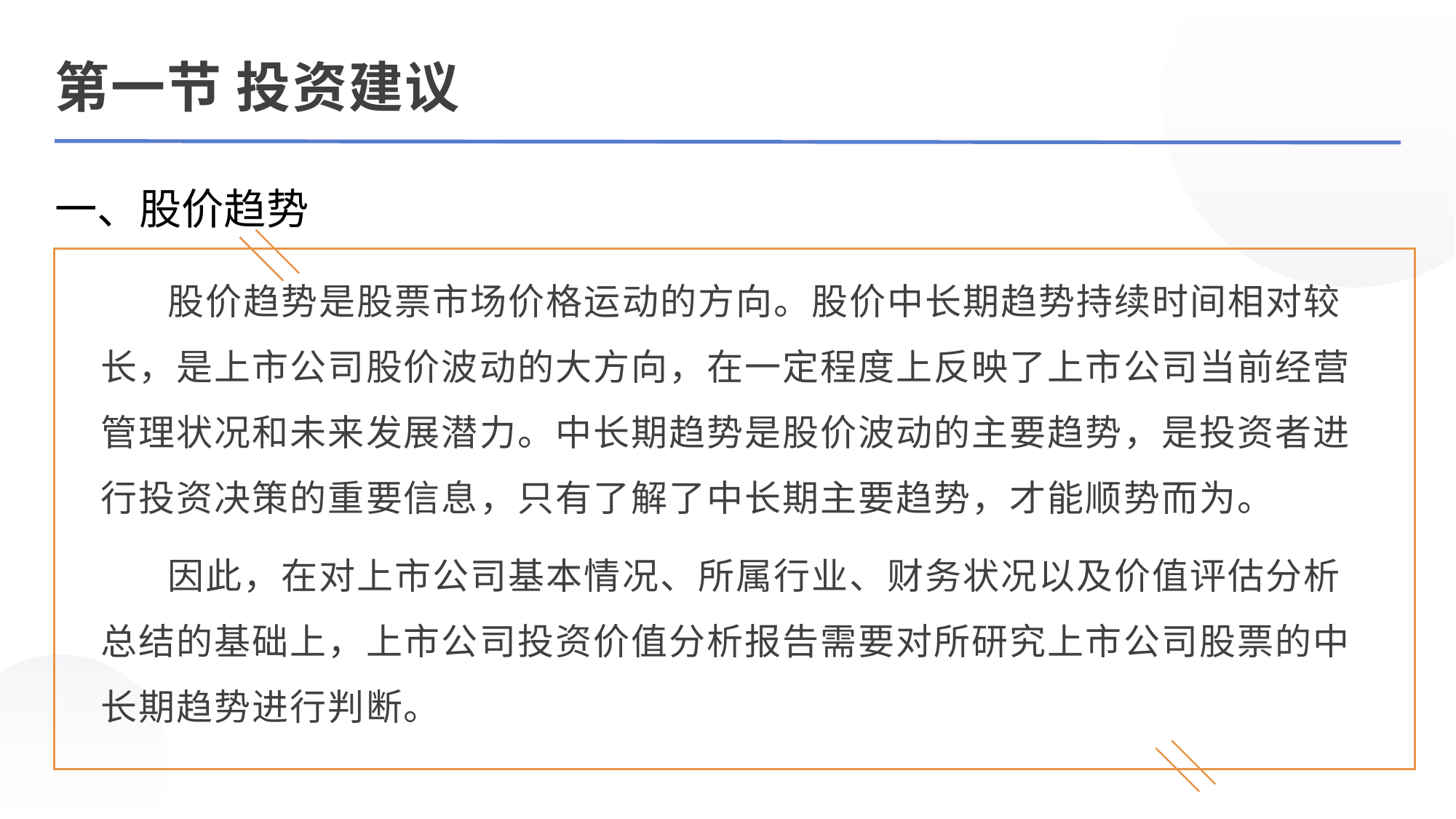

第一节 投资建议
一、股价趋势

      股价趋势是股票市场价格运动的方向。股价中长期趋势持续时间相对较长，是上市公司股价波动的大方向，在一定程度上反映了上市公司当前经营管理状况和未来发展潜力。中长期趋势是股价波动的主要趋势，是投资者进行投资决策的重要信息，只有了解了中长期主要趋势，才能顺势而为。
      因此，在对上市公司基本情况、所属行业、财务状况以及价值评估分析总结的基础上，上市公司投资价值分析报告需要对所研究上市公司股票的中长期趋势进行判断。

4